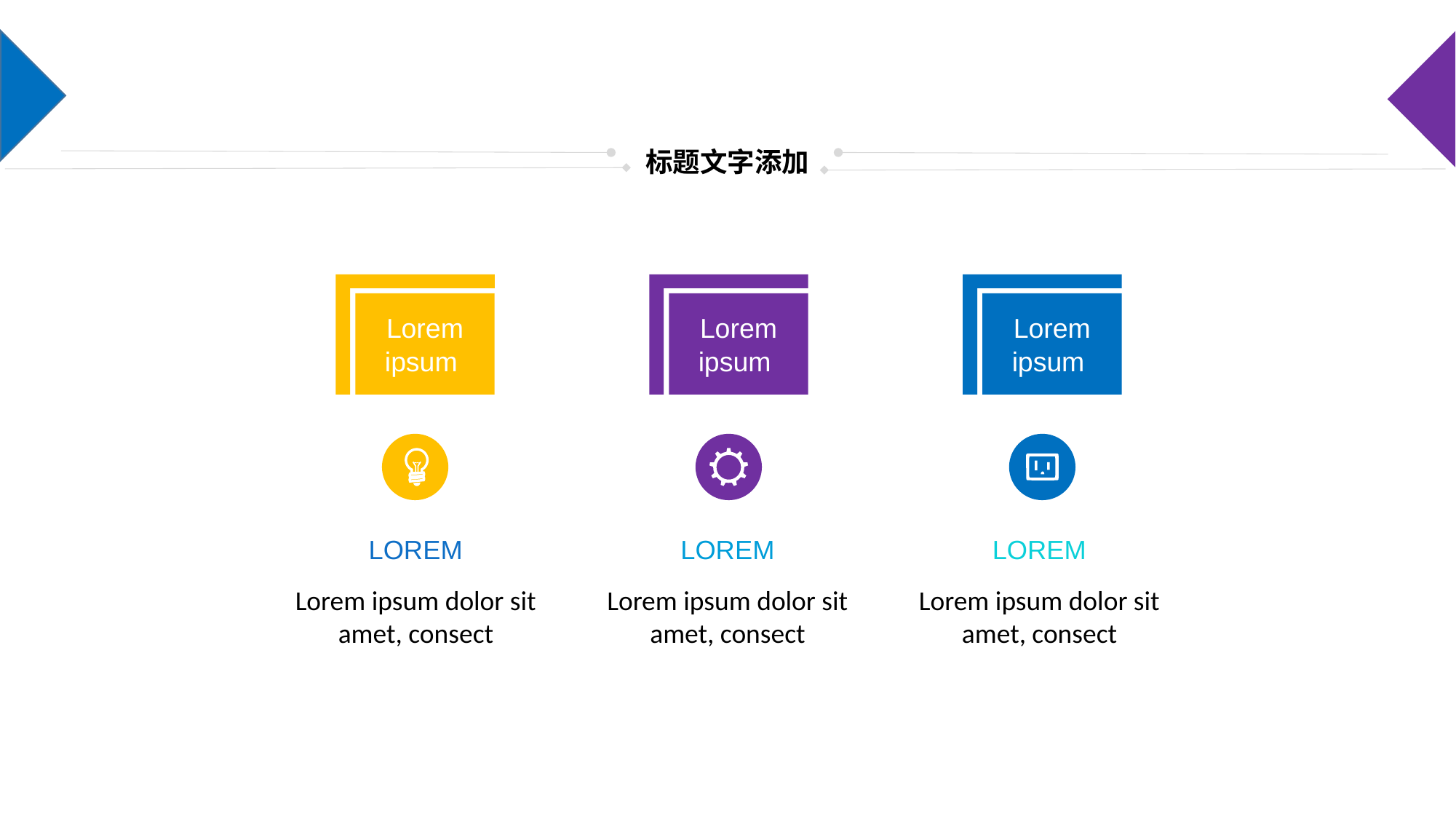

标题文字添加

Lorem ipsum
Lorem ipsum
Lorem ipsum

标题文字添加
LOREM
LOREM
LOREM
Lorem ipsum dolor sit amet, consect
Lorem ipsum dolor sit amet, consect
Lorem ipsum dolor sit amet, consect